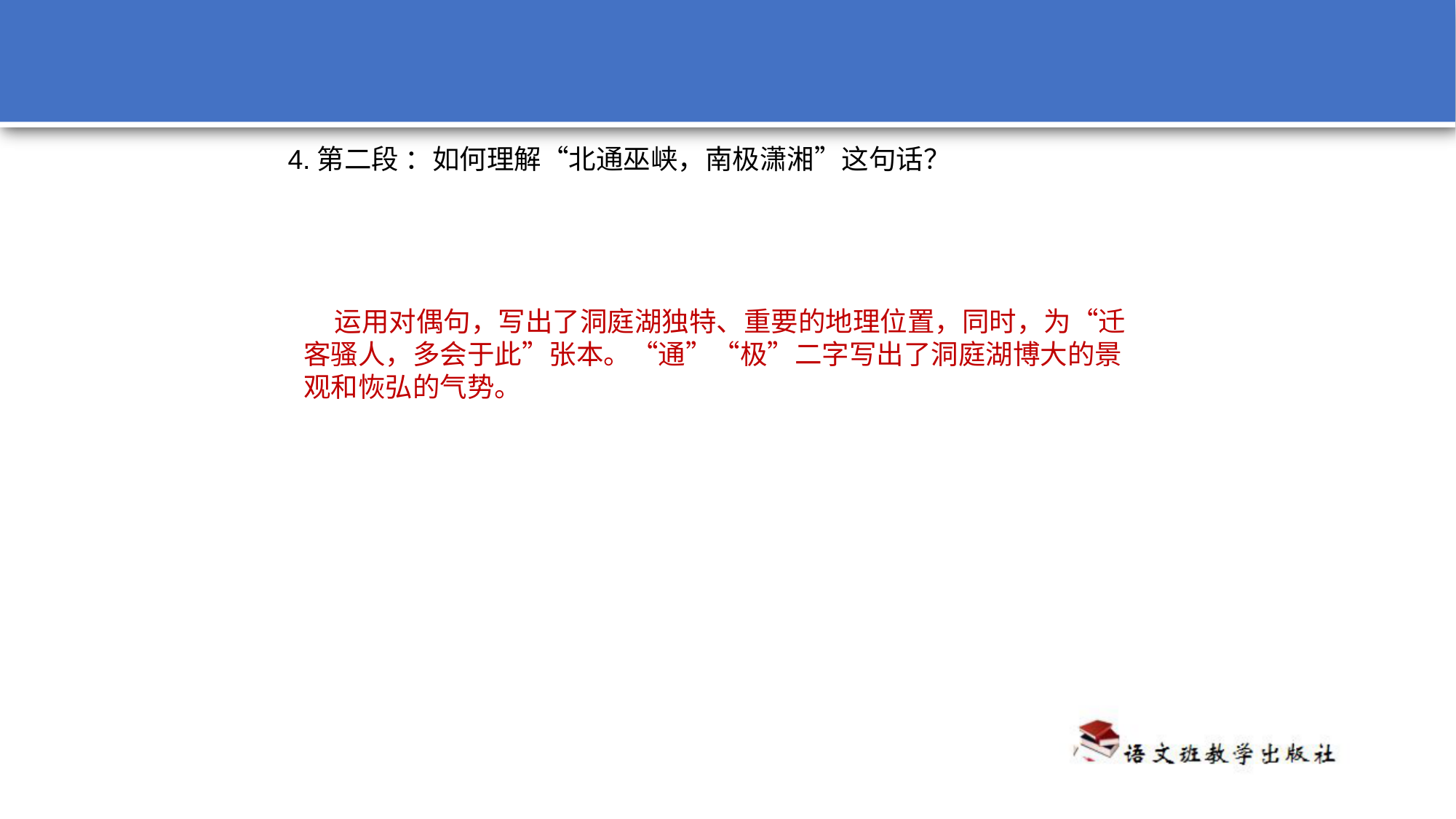

4.第二段 ：如何理解“北通巫峡，南极潇湘”这句话？
    运用对偶句，写出了洞庭湖独特、重要的地理位置，同时，为“迁客骚人，多会于此”张本。“通”“极”二字写出了洞庭湖博大的景观和恢弘的气势。